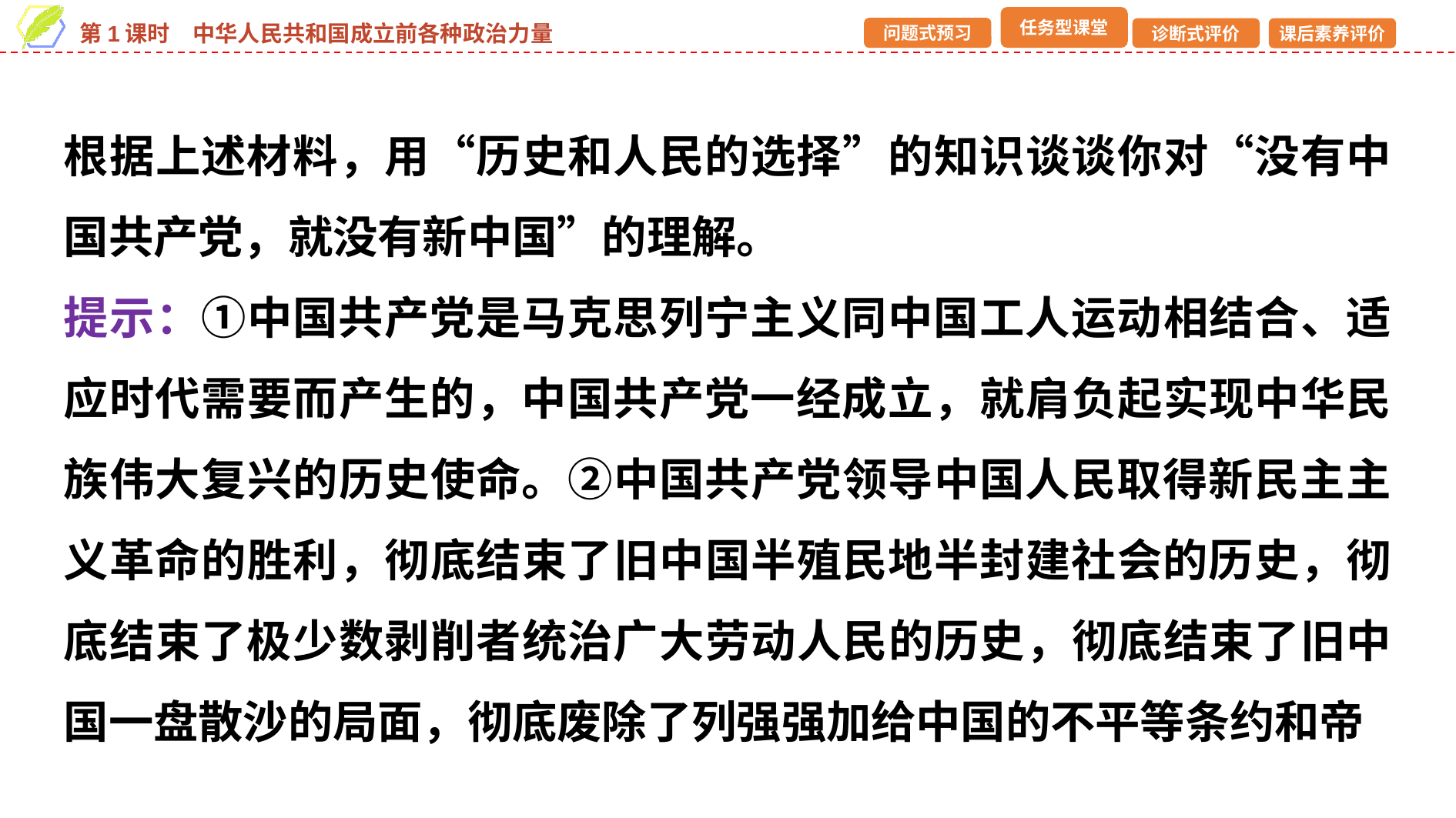

根据上述材料，用“历史和人民的选择”的知识谈谈你对“没有中国共产党，就没有新中国”的理解。
提示：①中国共产党是马克思列宁主义同中国工人运动相结合、适应时代需要而产生的，中国共产党一经成立，就肩负起实现中华民族伟大复兴的历史使命。②中国共产党领导中国人民取得新民主主义革命的胜利，彻底结束了旧中国半殖民地半封建社会的历史，彻底结束了极少数剥削者统治广大劳动人民的历史，彻底结束了旧中国一盘散沙的局面，彻底废除了列强强加给中国的不平等条约和帝